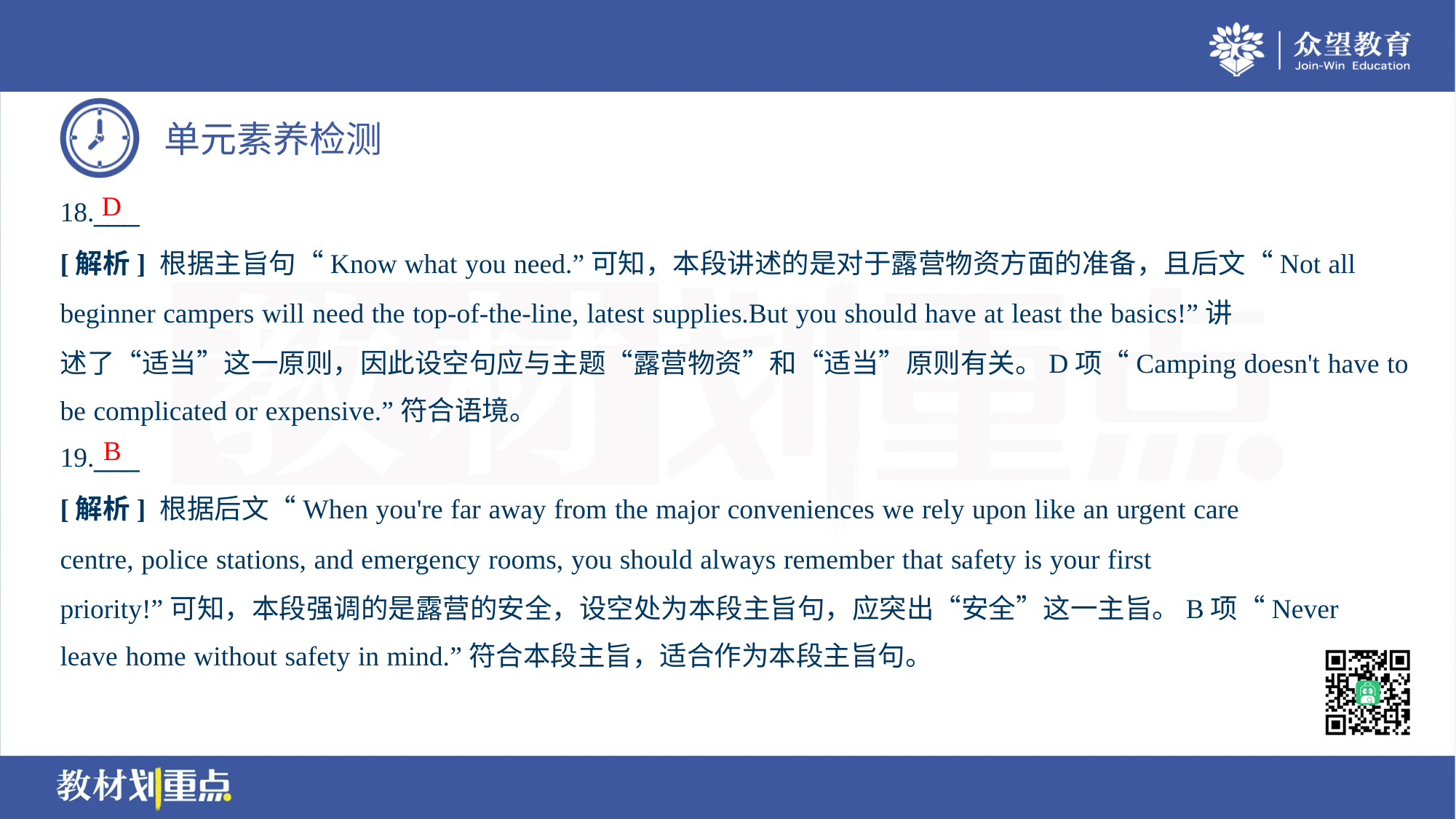

D
18.___
[解析] 根据主旨句“Know what you need.”可知，本段讲述的是对于露营物资方面的准备，且后文“Not all
beginner campers will need the top-of-the-line, latest supplies.But you should have at least the basics!”讲
述了“适当”这一原则，因此设空句应与主题“露营物资”和“适当”原则有关。D项“Camping doesn't have to
be complicated or expensive.”符合语境。
B
19.___
[解析] 根据后文“When you're far away from the major conveniences we rely upon like an urgent care
centre, police stations, and emergency rooms, you should always remember that safety is your first
priority!”可知，本段强调的是露营的安全，设空处为本段主旨句，应突出“安全”这一主旨。B项“Never
leave home without safety in mind.”符合本段主旨，适合作为本段主旨句。